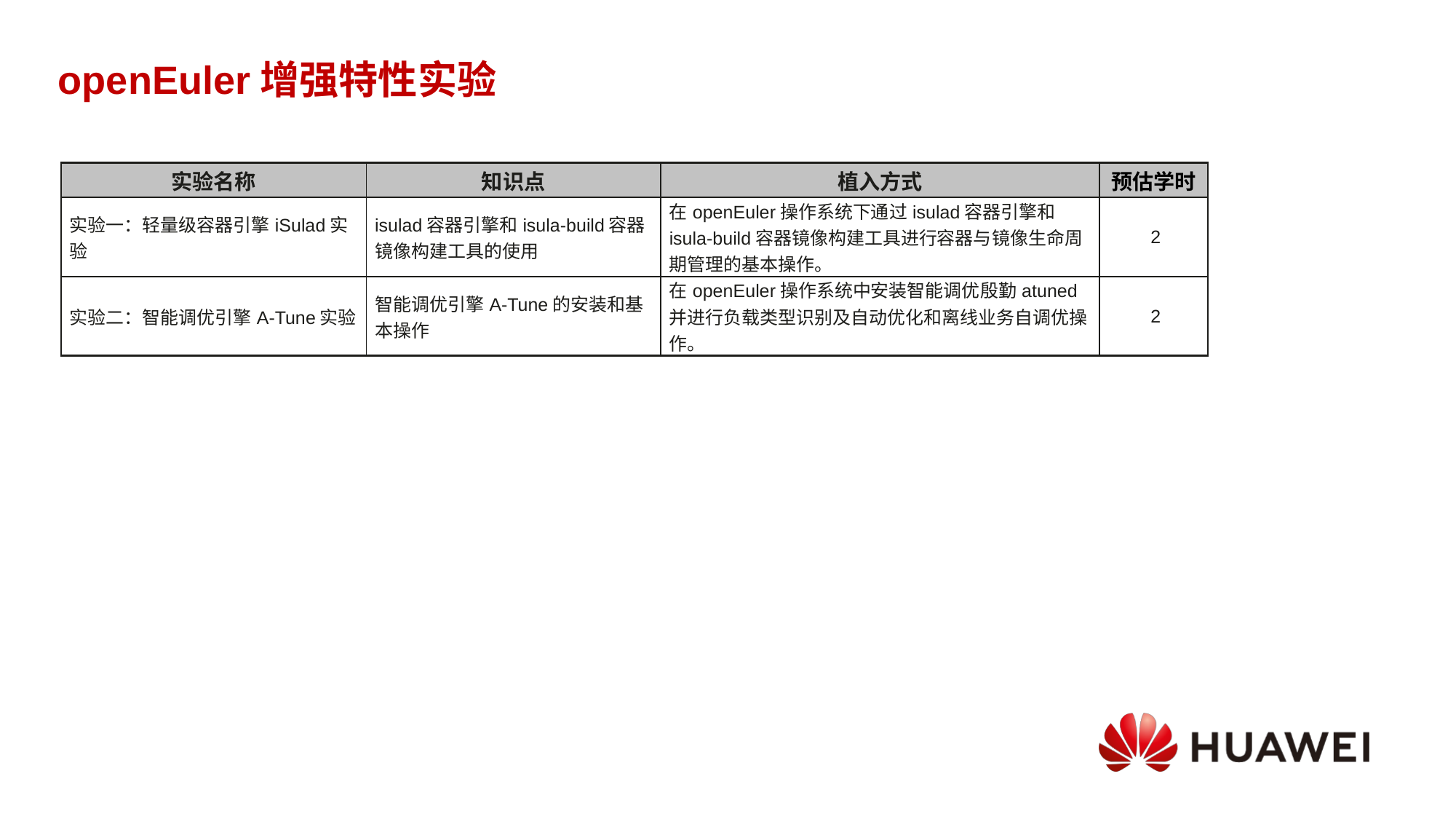

# openEuler增强特性实验
| 实验名称 | 知识点 | 植入方式 | 预估学时 |
| --- | --- | --- | --- |
| 实验一：轻量级容器引擎iSulad实验 | isulad容器引擎和isula-build容器镜像构建工具的使用 | 在openEuler操作系统下通过isulad容器引擎和isula-build容器镜像构建工具进行容器与镜像生命周期管理的基本操作。 | 2 |
| 实验二：智能调优引擎A-Tune实验 | 智能调优引擎A-Tune的安装和基本操作 | 在openEuler操作系统中安装智能调优殷勤atuned并进行负载类型识别及自动优化和离线业务自调优操作。 | 2 |